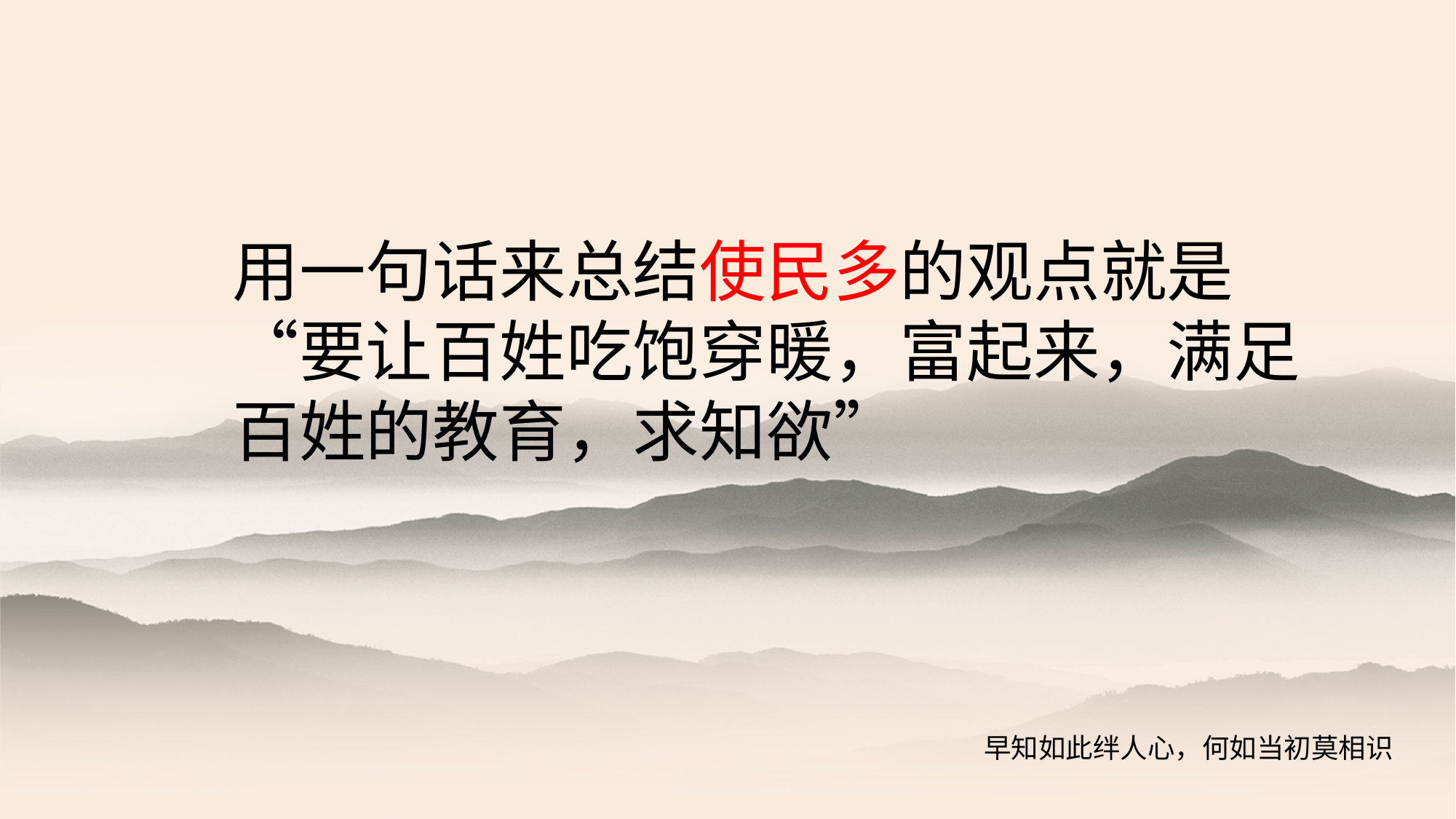

用一句话来总结使民多的观点就是“要让百姓吃饱穿暖，富起来，满足百姓的教育，求知欲”